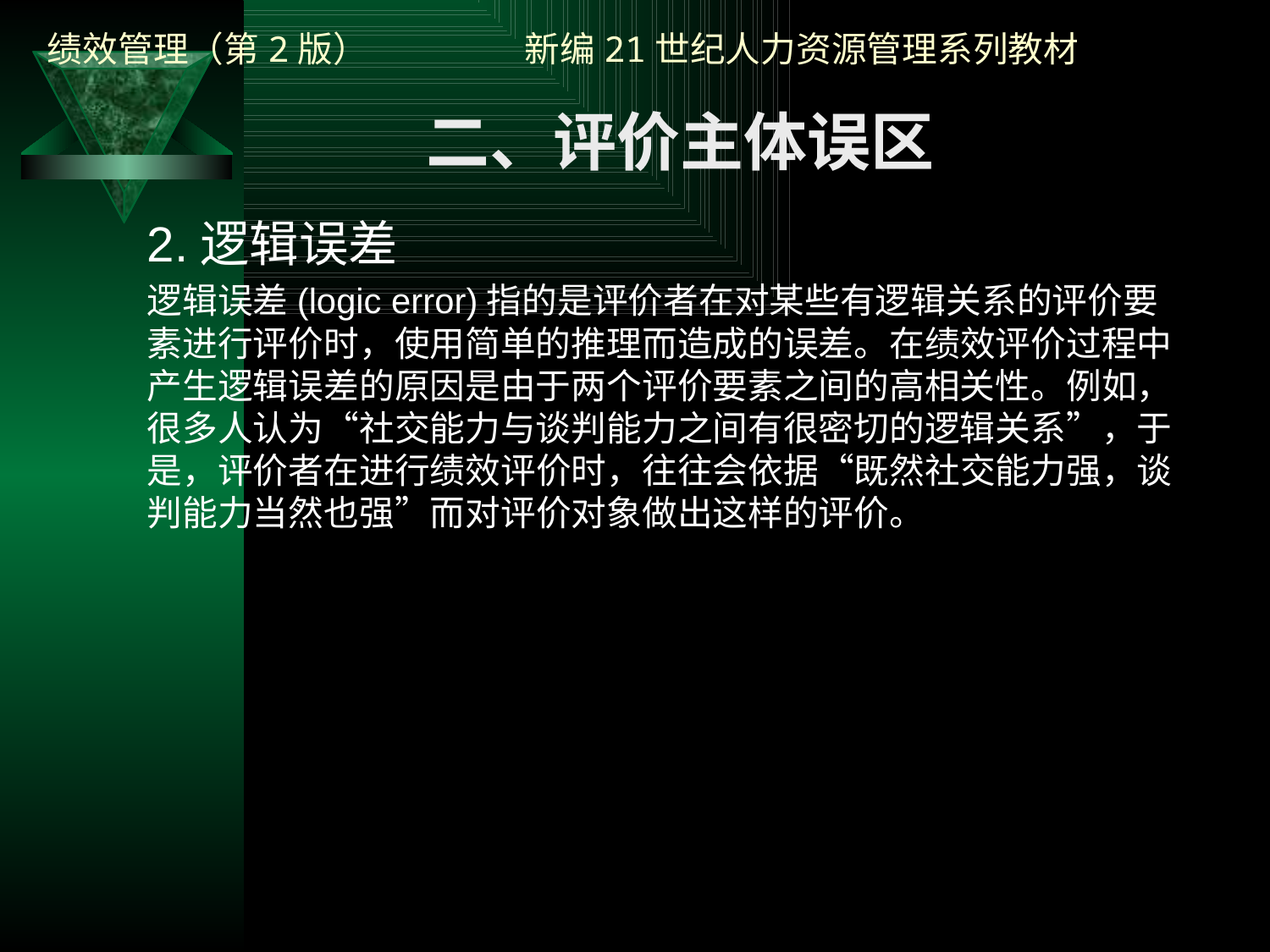

二、评价主体误区
2.逻辑误差
逻辑误差(logic error)指的是评价者在对某些有逻辑关系的评价要素进行评价时，使用简单的推理而造成的误差。在绩效评价过程中产生逻辑误差的原因是由于两个评价要素之间的高相关性。例如，很多人认为“社交能力与谈判能力之间有很密切的逻辑关系”，于是，评价者在进行绩效评价时，往往会依据“既然社交能力强，谈判能力当然也强”而对评价对象做出这样的评价。